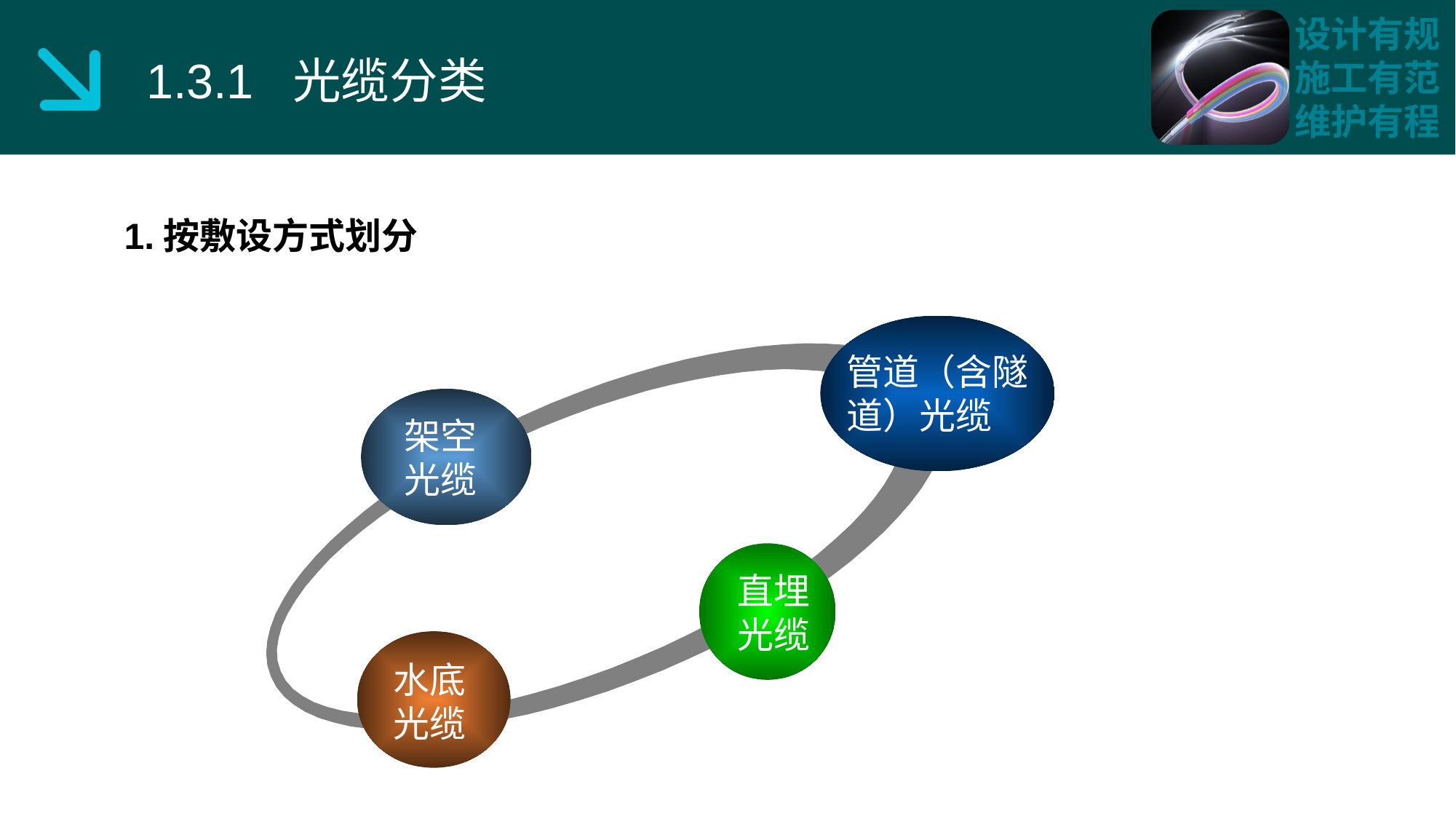

1.3.1  光缆分类

1.按敷设方式划分

管道
光缆
管道（含隧道）光缆

架空
光缆

直埋
光缆

水底
光缆